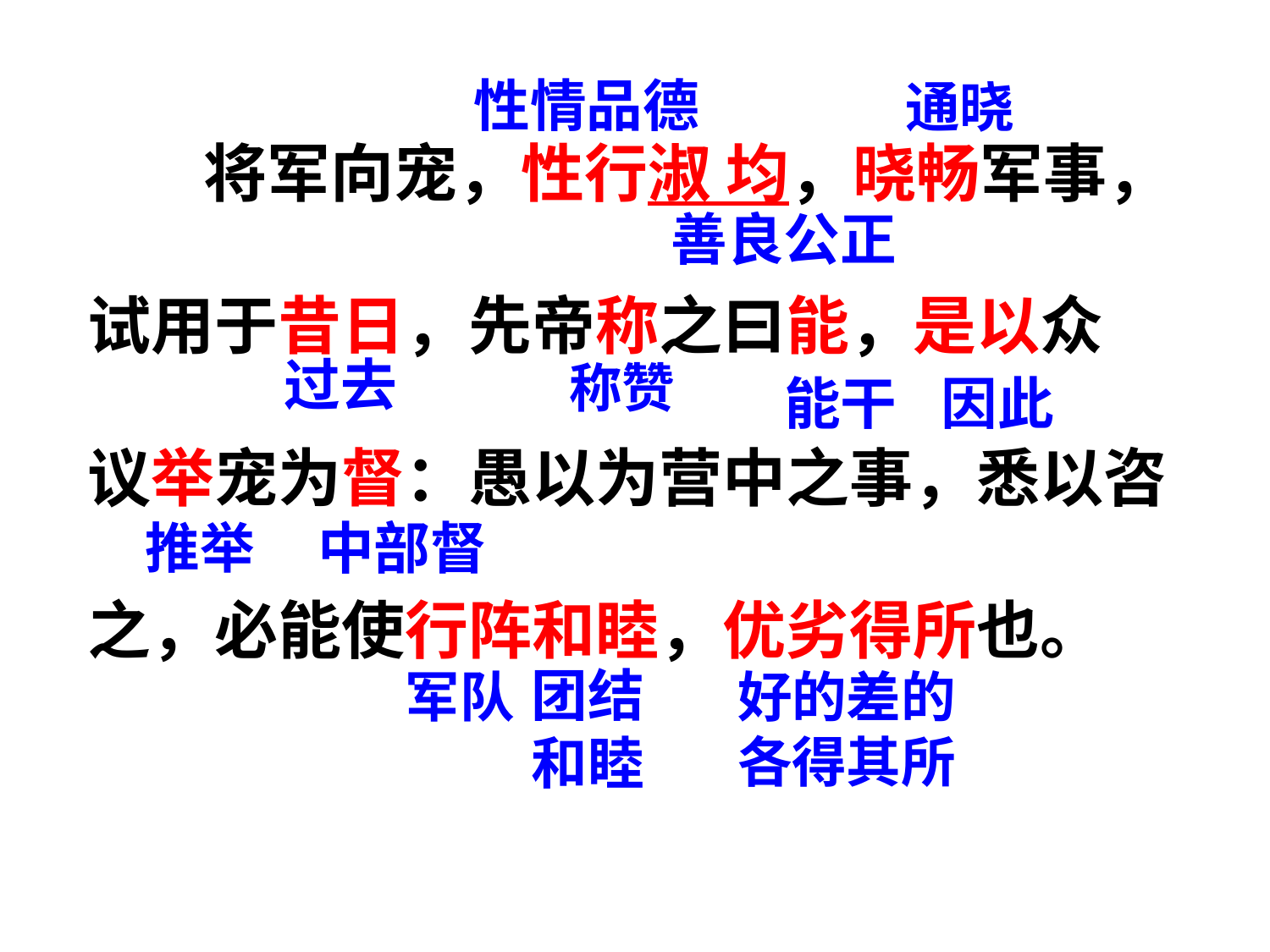

性情品德
通晓
       将军向宠，性行淑 均，晓畅军事，

试用于昔日，先帝称之曰能，是以众

议举宠为督：愚以为营中之事，悉以咨

之，必能使行阵和睦，优劣得所也。
善良公正
过去
称赞
能干
因此
推举
中部督
团结和睦
军队
好的差的各得其所